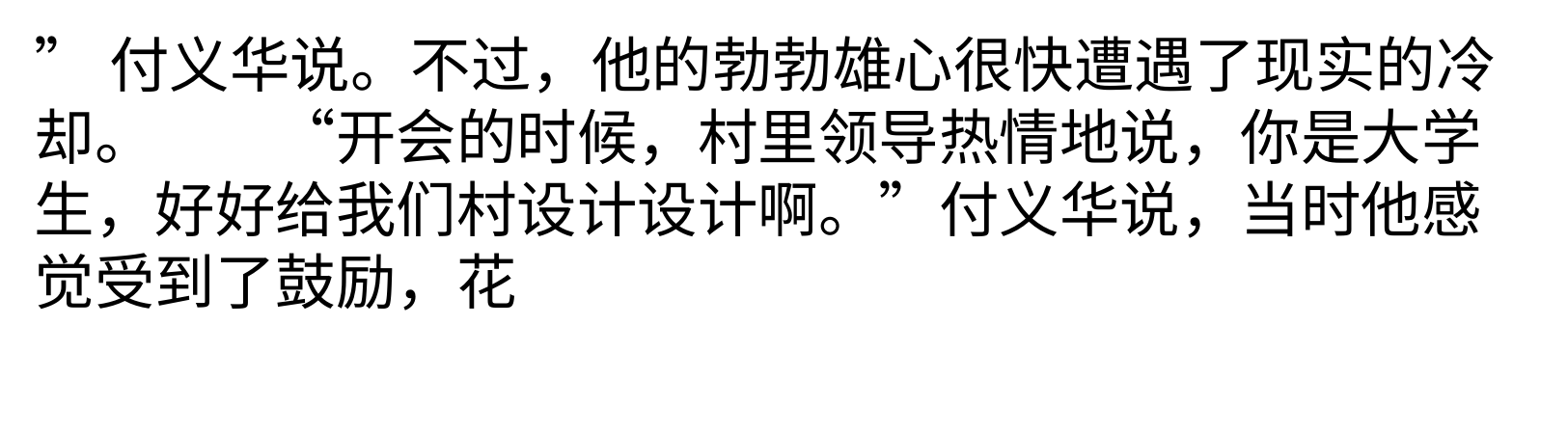

”付义华说。不过，他的勃勃雄心很快遭遇了现实的冷却。　　“开会的时候，村里领导热情地说，你是大学生，好好给我们村设计设计啊。”付义华说，当时他感觉受到了鼓励，花